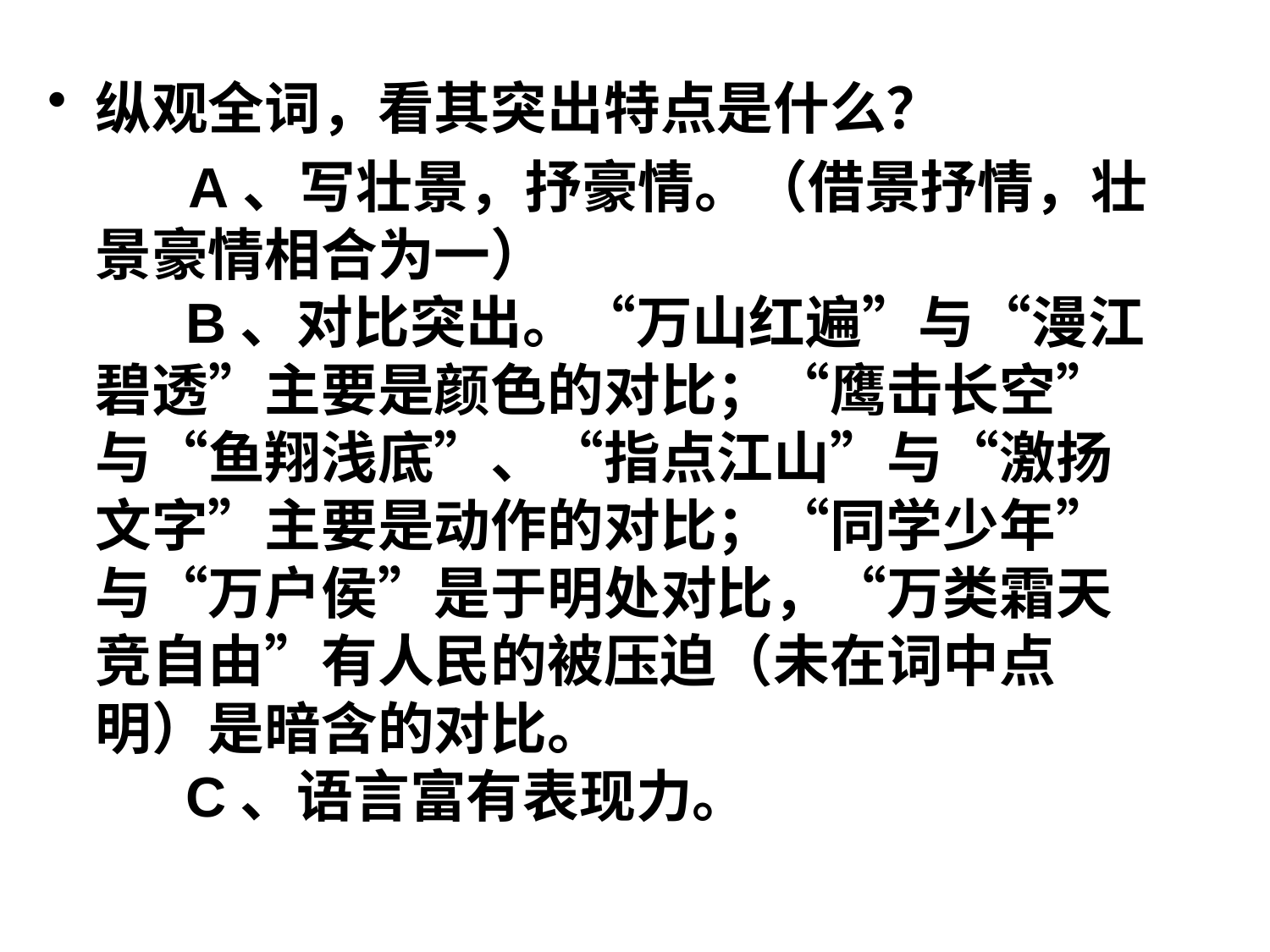

纵观全词，看其突出特点是什么？
         A、写壮景，抒豪情。（借景抒情，壮景豪情相合为一）
      B、对比突出。“万山红遍”与“漫江碧透”主要是颜色的对比；“鹰击长空”与“鱼翔浅底”、“指点江山”与“激扬文字”主要是动作的对比；“同学少年”与“万户侯”是于明处对比，“万类霜天竞自由”有人民的被压迫（未在词中点明）是暗含的对比。 
      C、语言富有表现力。